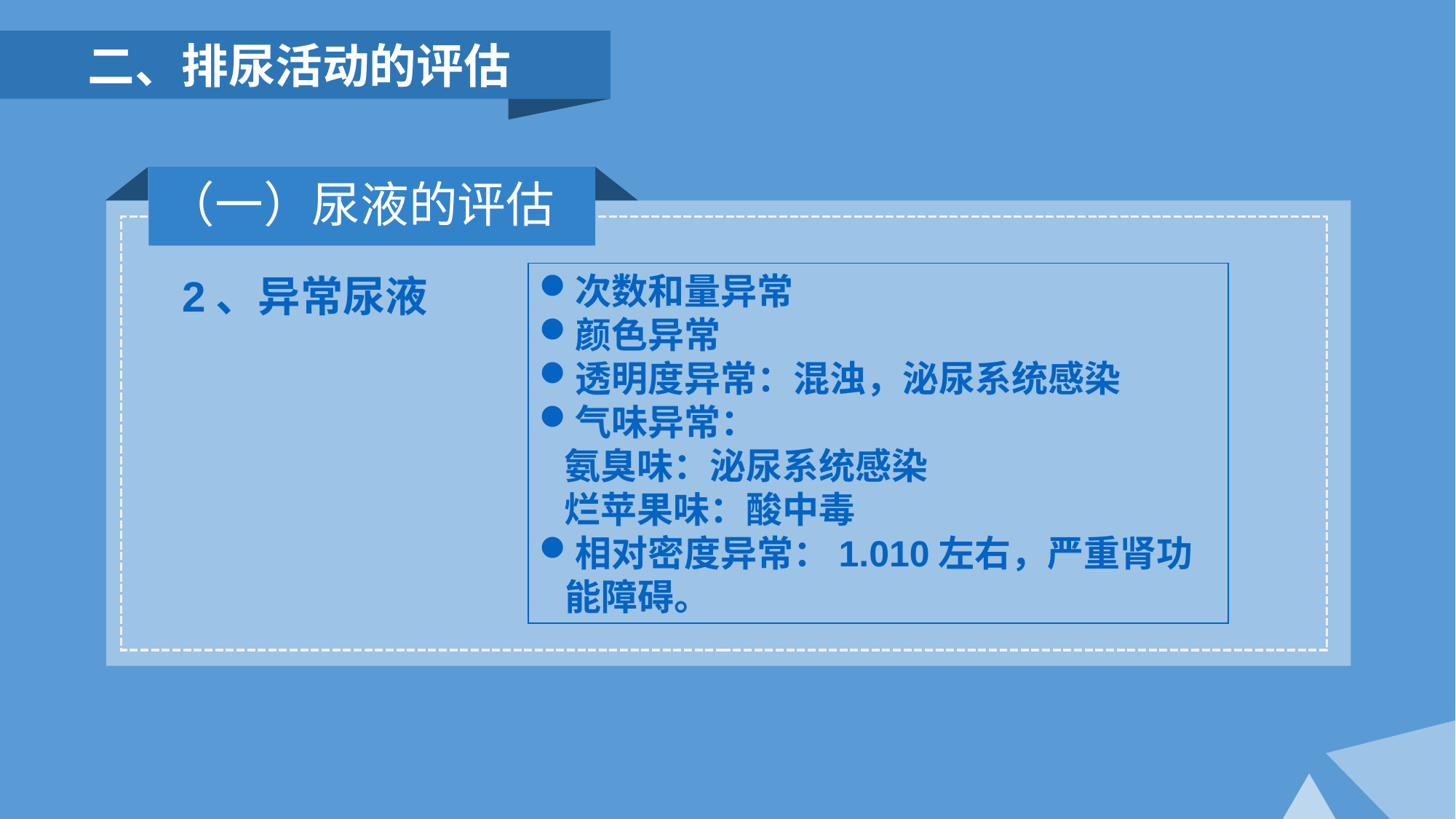

二、排尿活动的评估

（一）尿液的评估

2、异常尿液

次数和量异常
颜色异常
透明度异常：混浊，泌尿系统感染
气味异常：
  氨臭味：泌尿系统感染
  烂苹果味：酸中毒
相对密度异常：1.010左右，严重肾功能障碍。